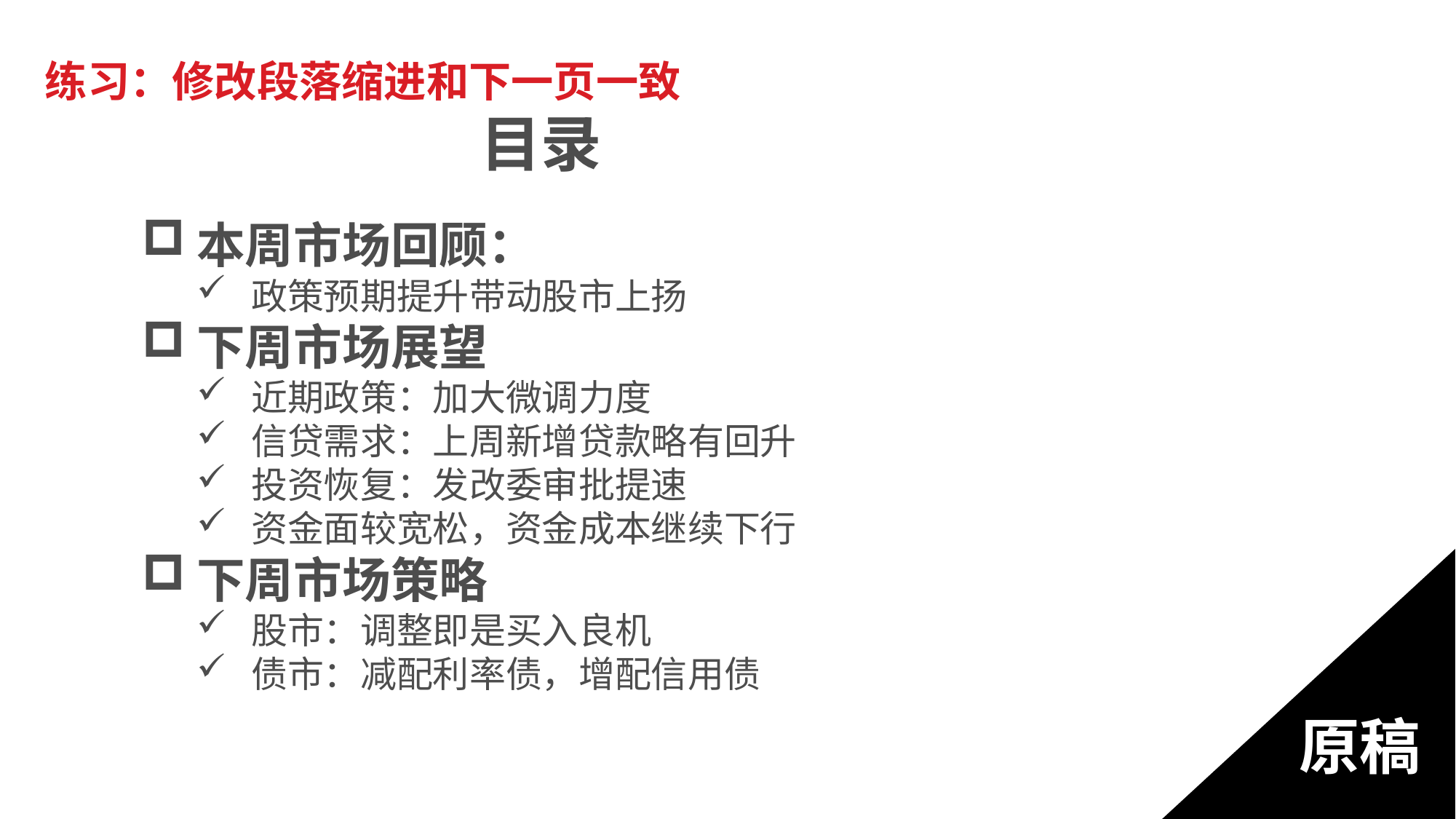

练习：修改段落缩进和下一页一致
目录
本周市场回顾：
政策预期提升带动股市上扬
下周市场展望
近期政策：加大微调力度
信贷需求：上周新增贷款略有回升
投资恢复：发改委审批提速
资金面较宽松，资金成本继续下行
下周市场策略
股市：调整即是买入良机
债市：减配利率债，增配信用债

原稿